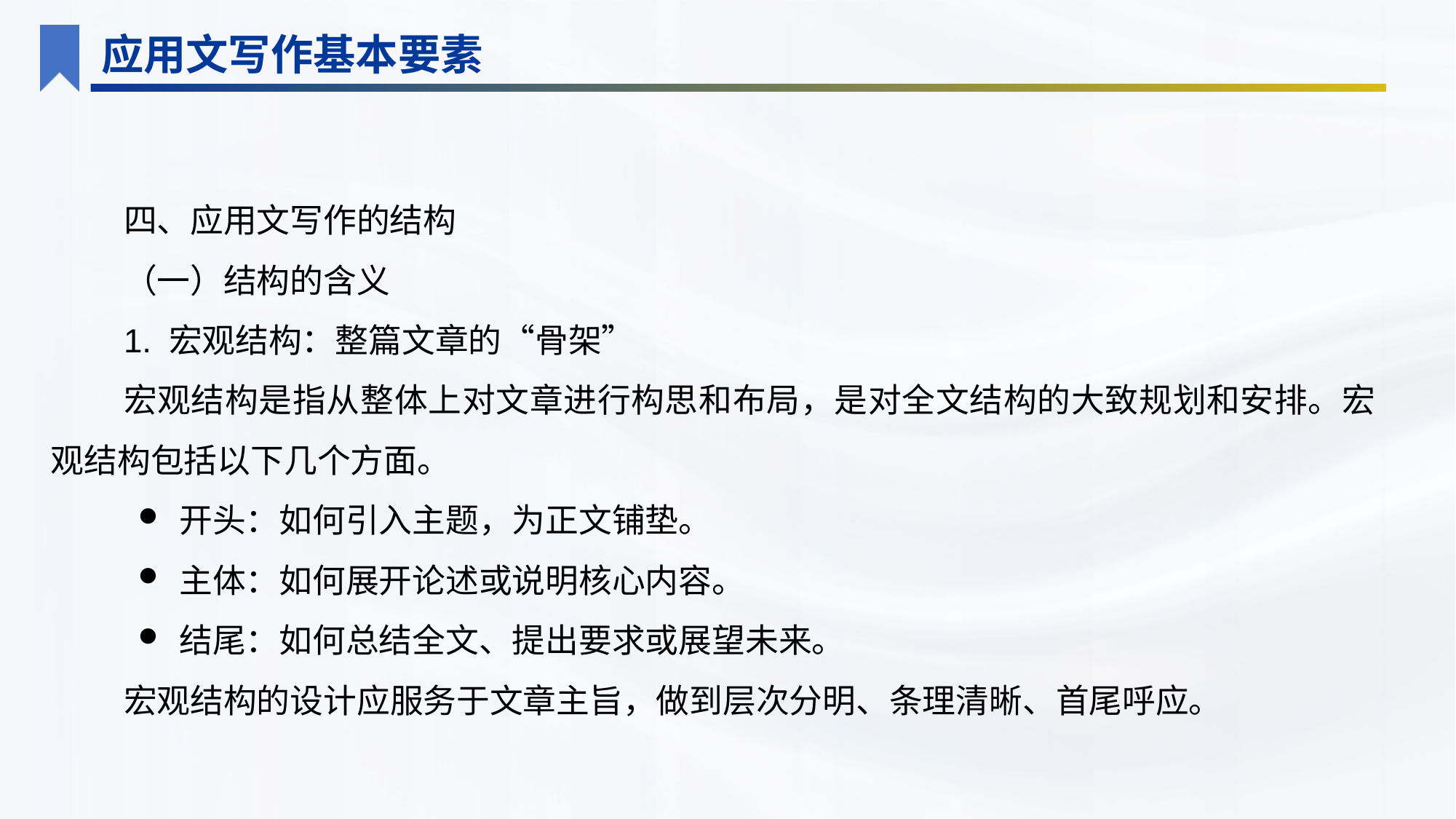

应用文写作基本要素
四、应用文写作的结构
（一）结构的含义
1. 宏观结构：整篇文章的“骨架”
宏观结构是指从整体上对文章进行构思和布局，是对全文结构的大致规划和安排。宏观结构包括以下几个方面。
开头：如何引入主题，为正文铺垫。
主体：如何展开论述或说明核心内容。
结尾：如何总结全文、提出要求或展望未来。
宏观结构的设计应服务于文章主旨，做到层次分明、条理清晰、首尾呼应。